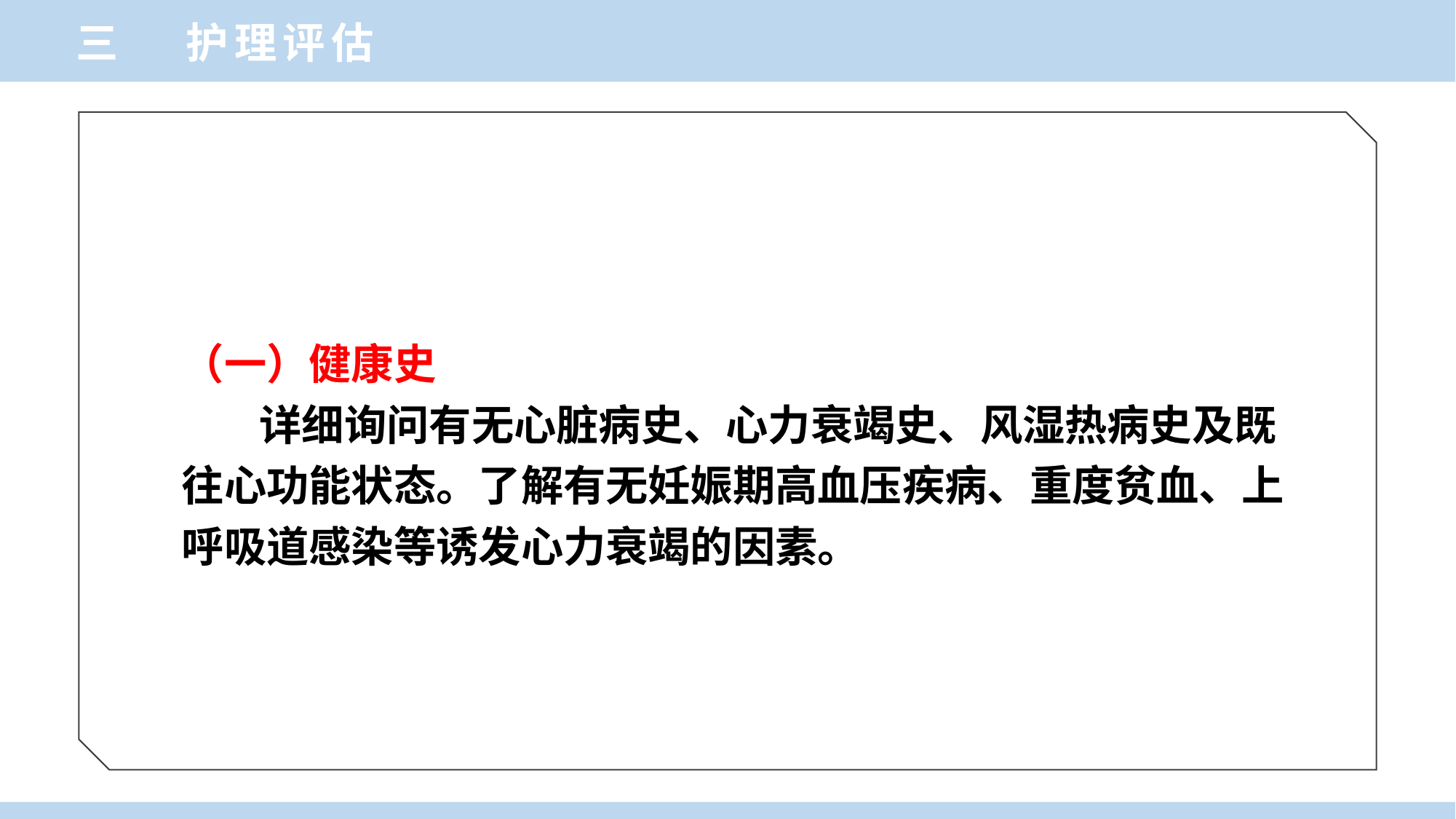

三    护理评估

（一）健康史
       详细询问有无心脏病史、心力衰竭史、风湿热病史及既往心功能状态。了解有无妊娠期高血压疾病、重度贫血、上呼吸道感染等诱发心力衰竭的因素。